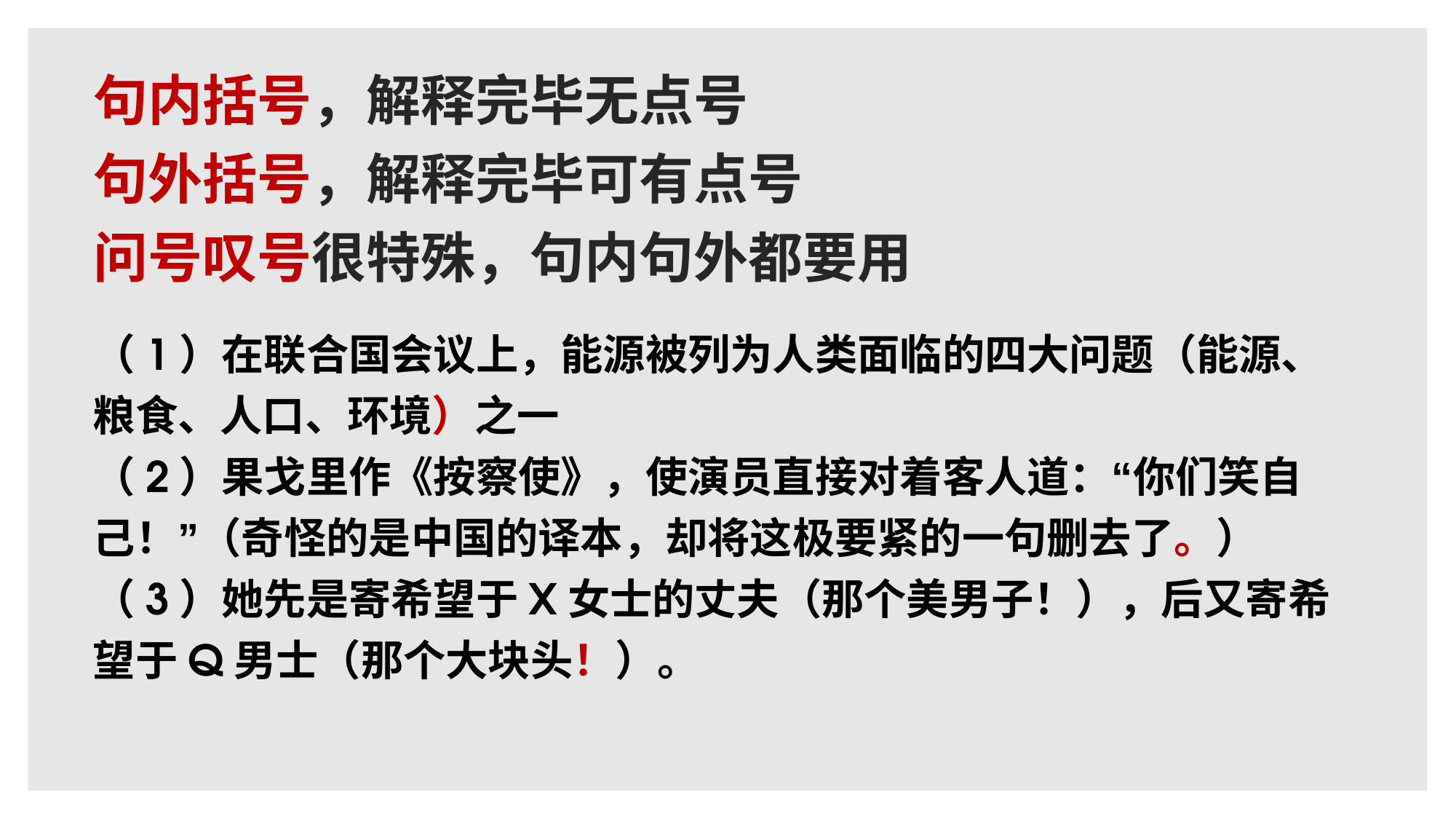

# 句内括号，解释完毕无点号 句外括号，解释完毕可有点号 问号叹号很特殊，句内句外都要用
（1）在联合国会议上，能源被列为人类面临的四大问题（能源、粮食、人口、环境）之一
（2）果戈里作《按察使》，使演员直接对着客人道：“你们笑自己！”（奇怪的是中国的译本，却将这极要紧的一句删去了。）
（3）她先是寄希望于X女士的丈夫（那个美男子！），后又寄希望于Q男士（那个大块头！）。